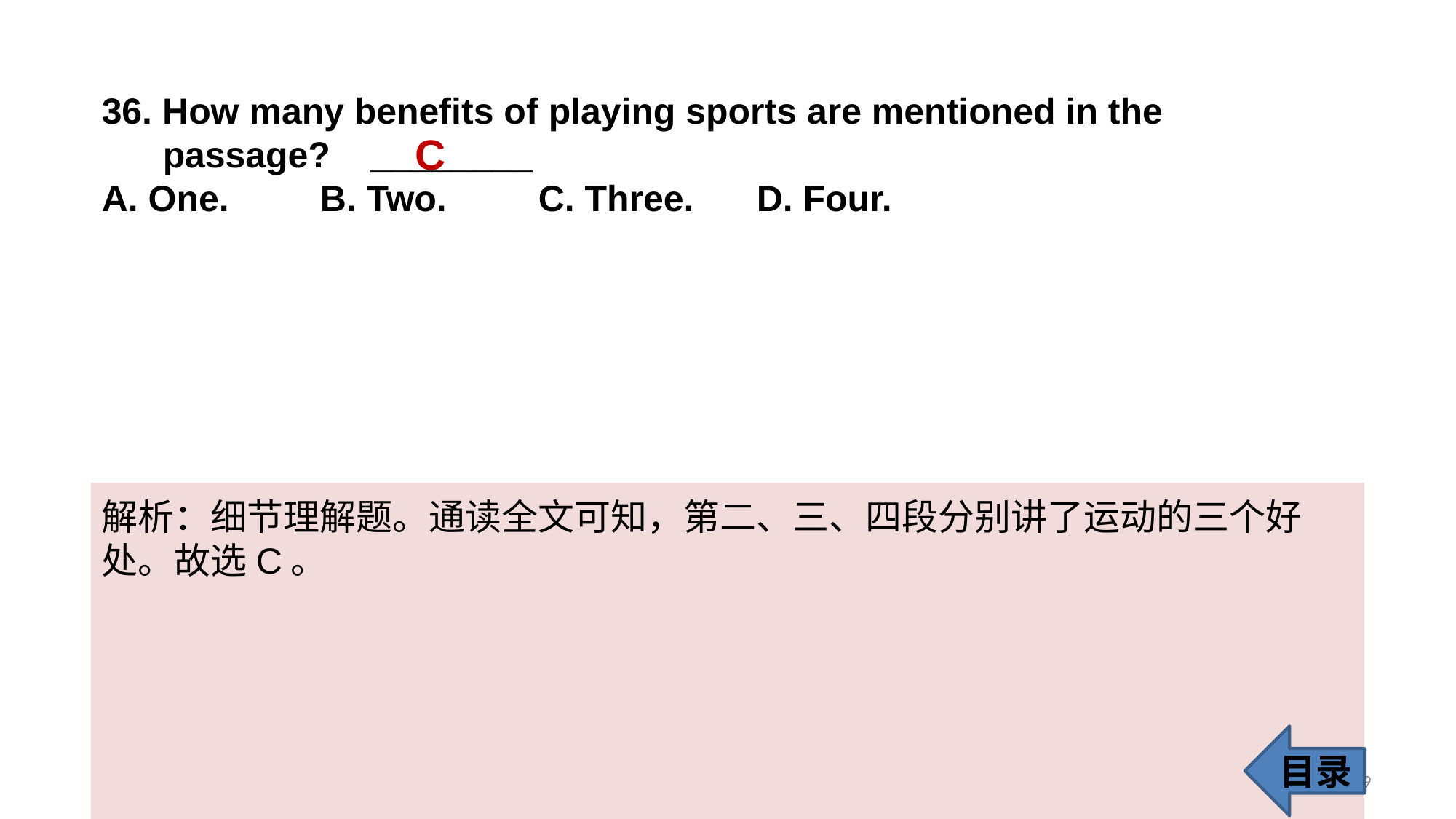

36. How many benefits of playing sports are mentioned in the
      passage?    ________
A. One. 	B. Two. 	C. Three. 	D. Four.
C

解析：细节理解题。通读全文可知，第二、三、四段分别讲了运动的三个好
处。故选C。
目录
39